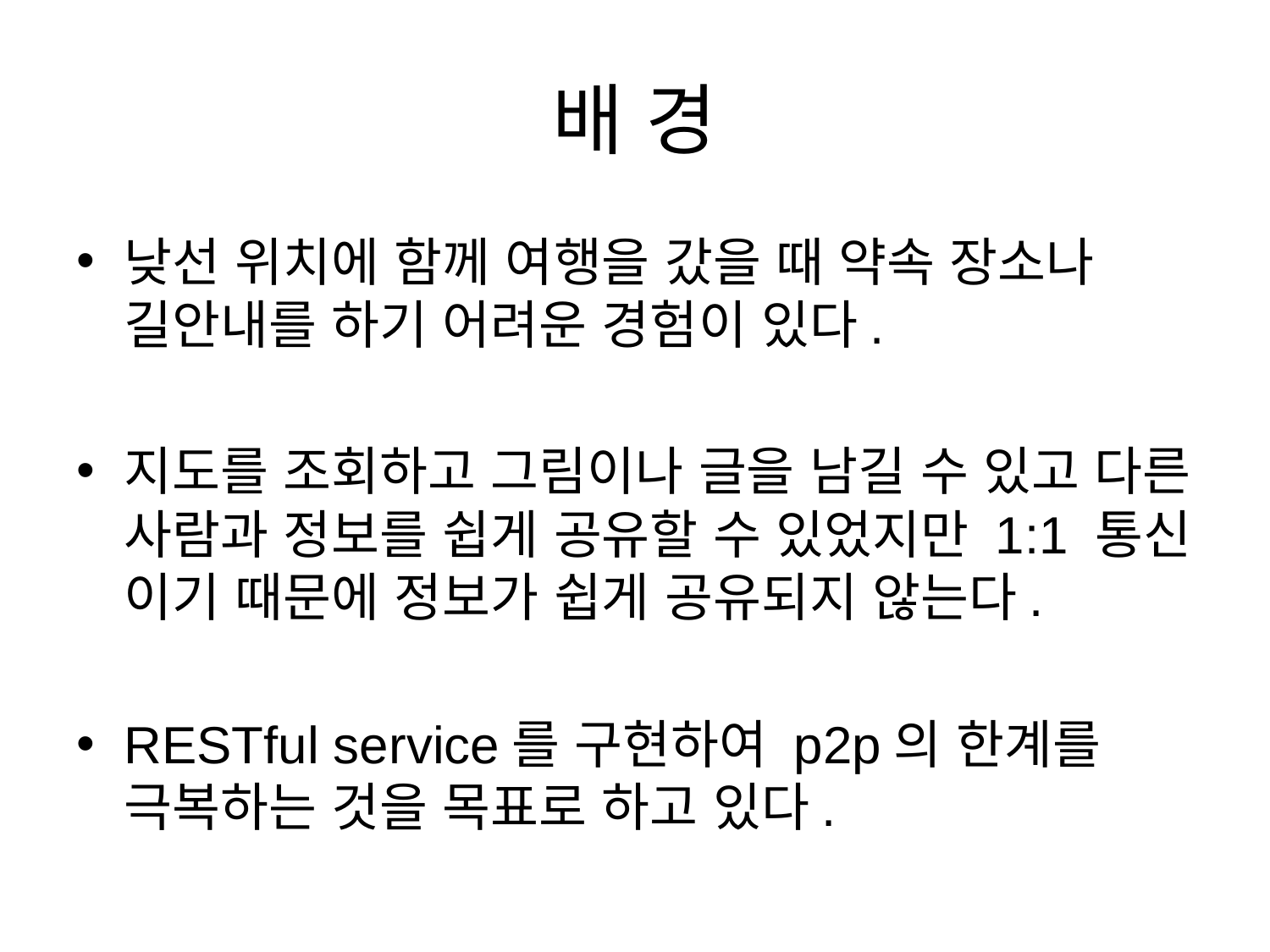

# 배 경
낮선 위치에 함께 여행을 갔을 때 약속 장소나 길안내를 하기 어려운 경험이 있다.

지도를 조회하고 그림이나 글을 남길 수 있고 다른 사람과 정보를 쉽게 공유할 수 있었지만 1:1 통신 이기 때문에 정보가 쉽게 공유되지 않는다.

RESTful service를 구현하여 p2p의 한계를 극복하는 것을 목표로 하고 있다.